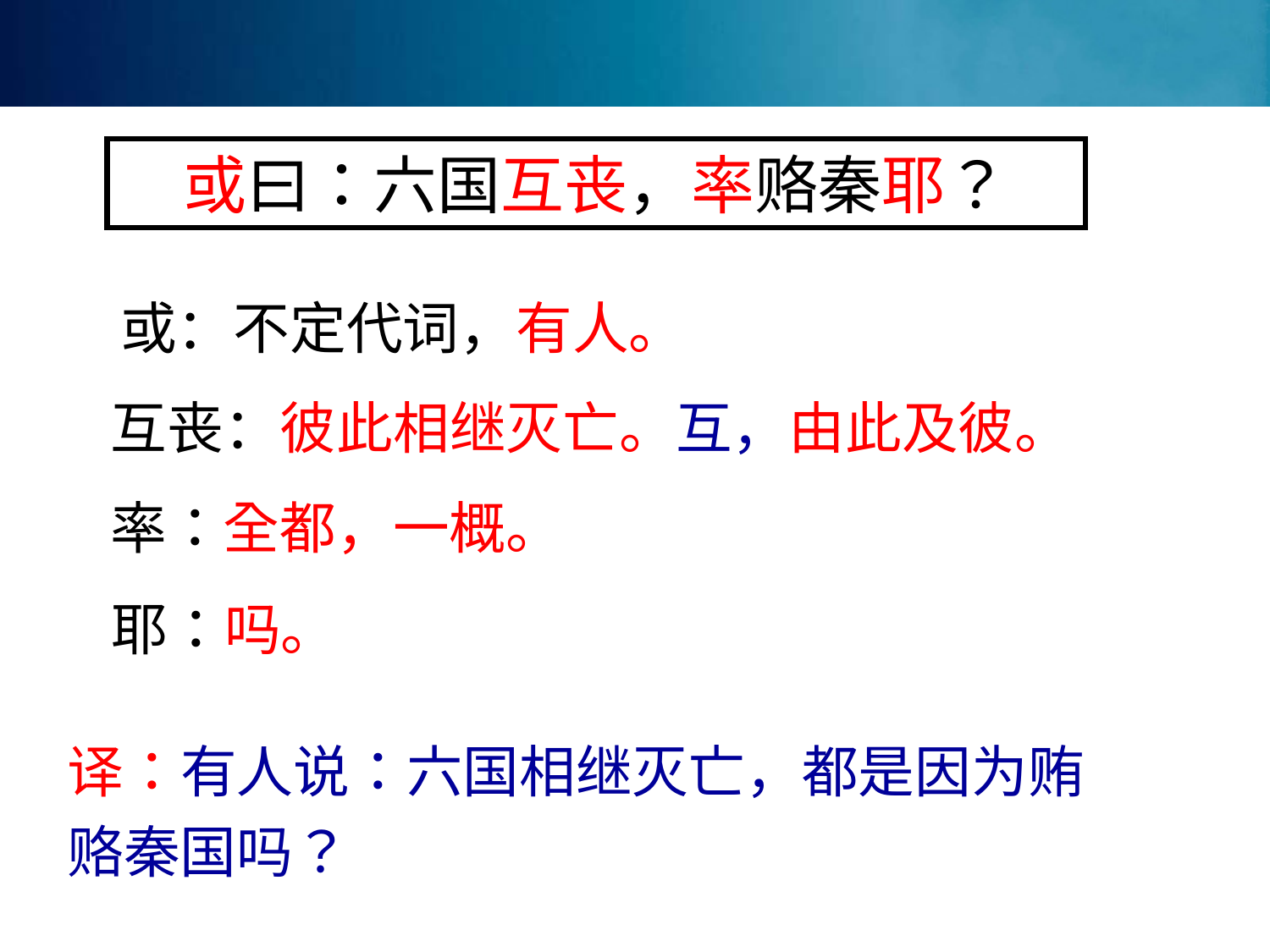

或曰：六国互丧，率赂秦耶？
或：不定代词，有人。
互丧：彼此相继灭亡。互，由此及彼。
率：全都，一概。
耶：吗。
译：有人说：六国相继灭亡，都是因为贿赂秦国吗？